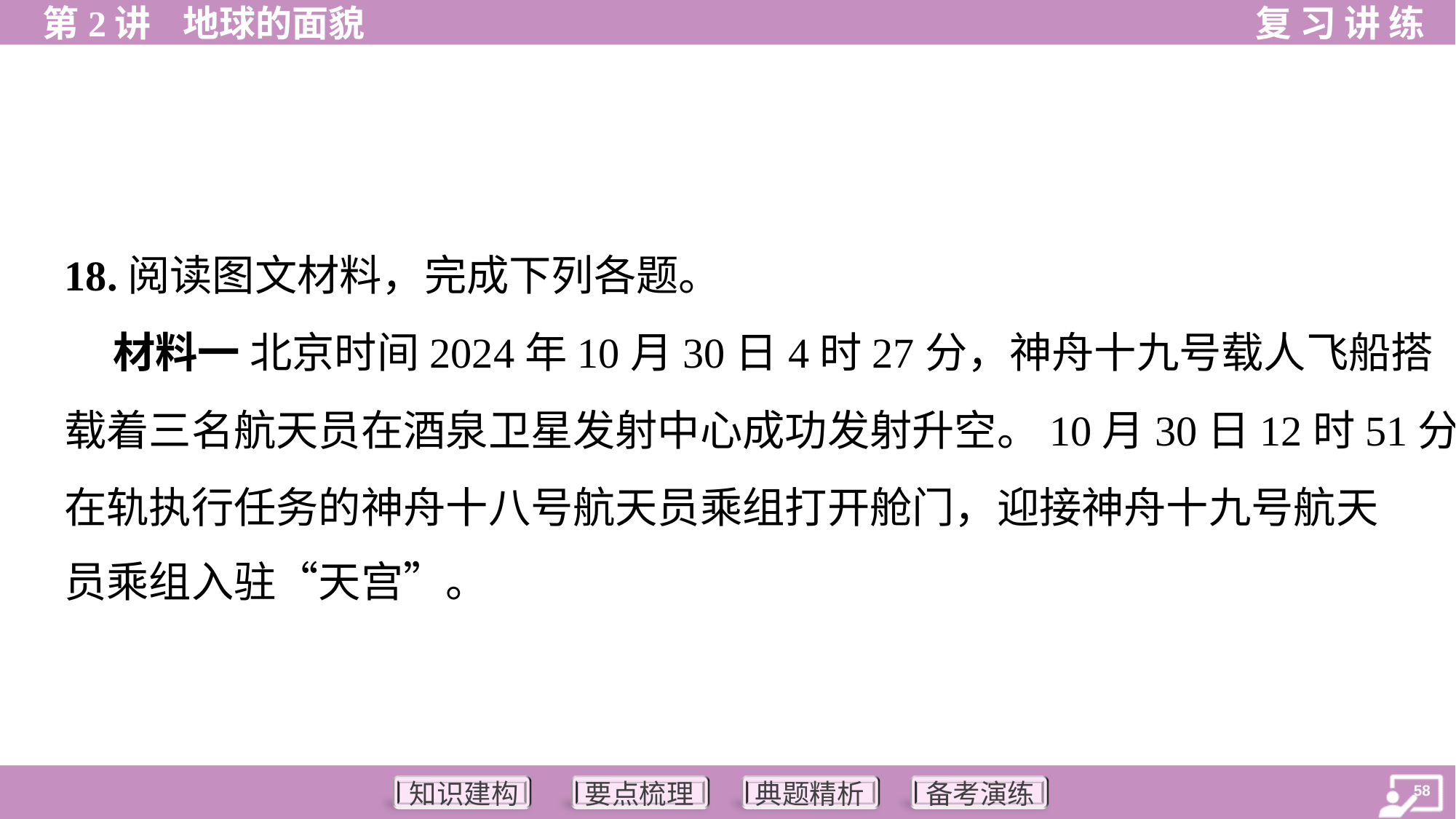

18.阅读图文材料，完成下列各题。
    材料一 北京时间2024年10月30日4时27分，神舟十九号载人飞船搭
载着三名航天员在酒泉卫星发射中心成功发射升空。10月30日12时51分，
在轨执行任务的神舟十八号航天员乘组打开舱门，迎接神舟十九号航天
员乘组入驻“天宫”。